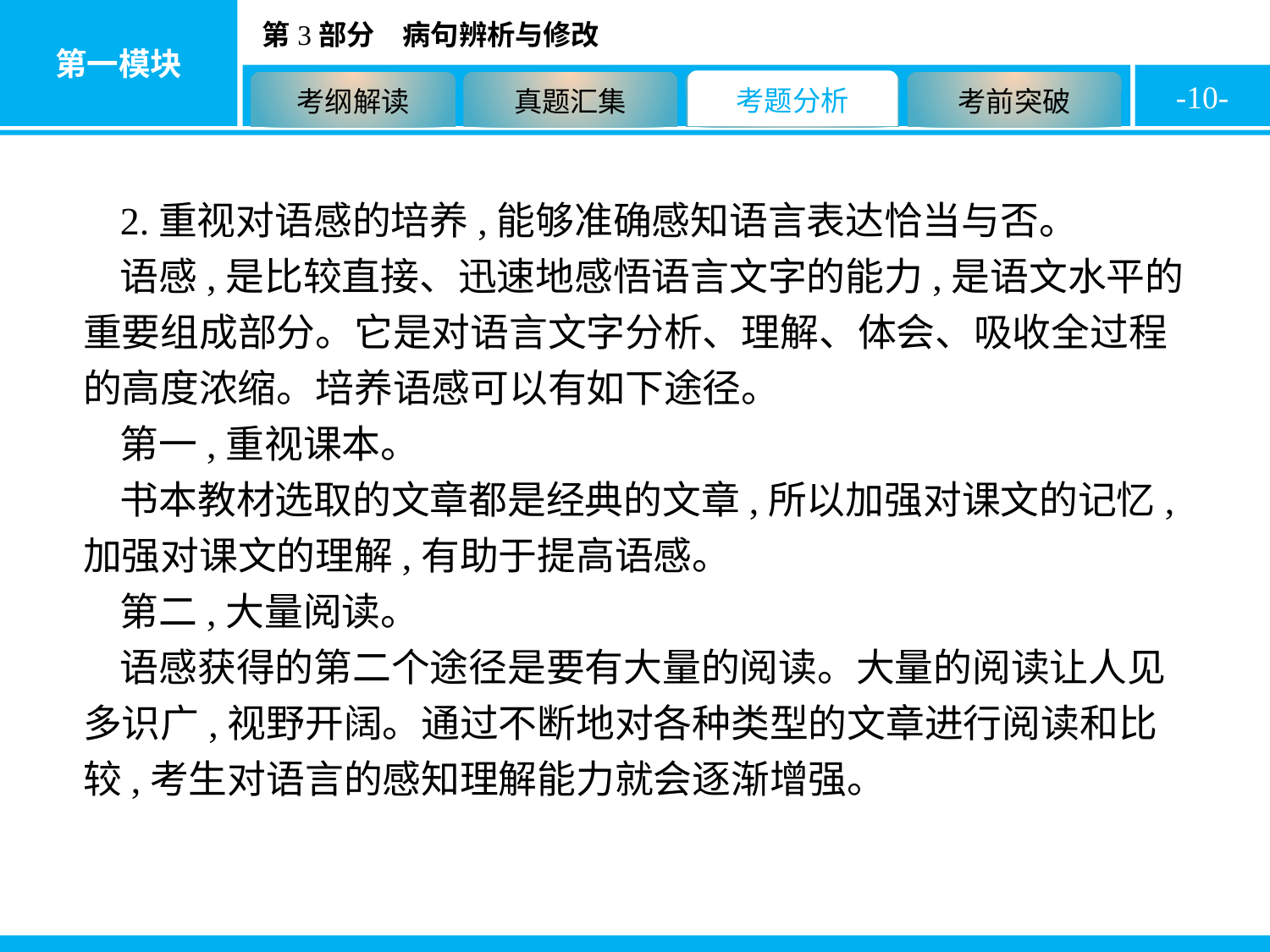

-10-
2.重视对语感的培养,能够准确感知语言表达恰当与否。
语感,是比较直接、迅速地感悟语言文字的能力,是语文水平的重要组成部分。它是对语言文字分析、理解、体会、吸收全过程的高度浓缩。培养语感可以有如下途径。
第一,重视课本。
书本教材选取的文章都是经典的文章,所以加强对课文的记忆,加强对课文的理解,有助于提高语感。
第二,大量阅读。
语感获得的第二个途径是要有大量的阅读。大量的阅读让人见多识广,视野开阔。通过不断地对各种类型的文章进行阅读和比较,考生对语言的感知理解能力就会逐渐增强。